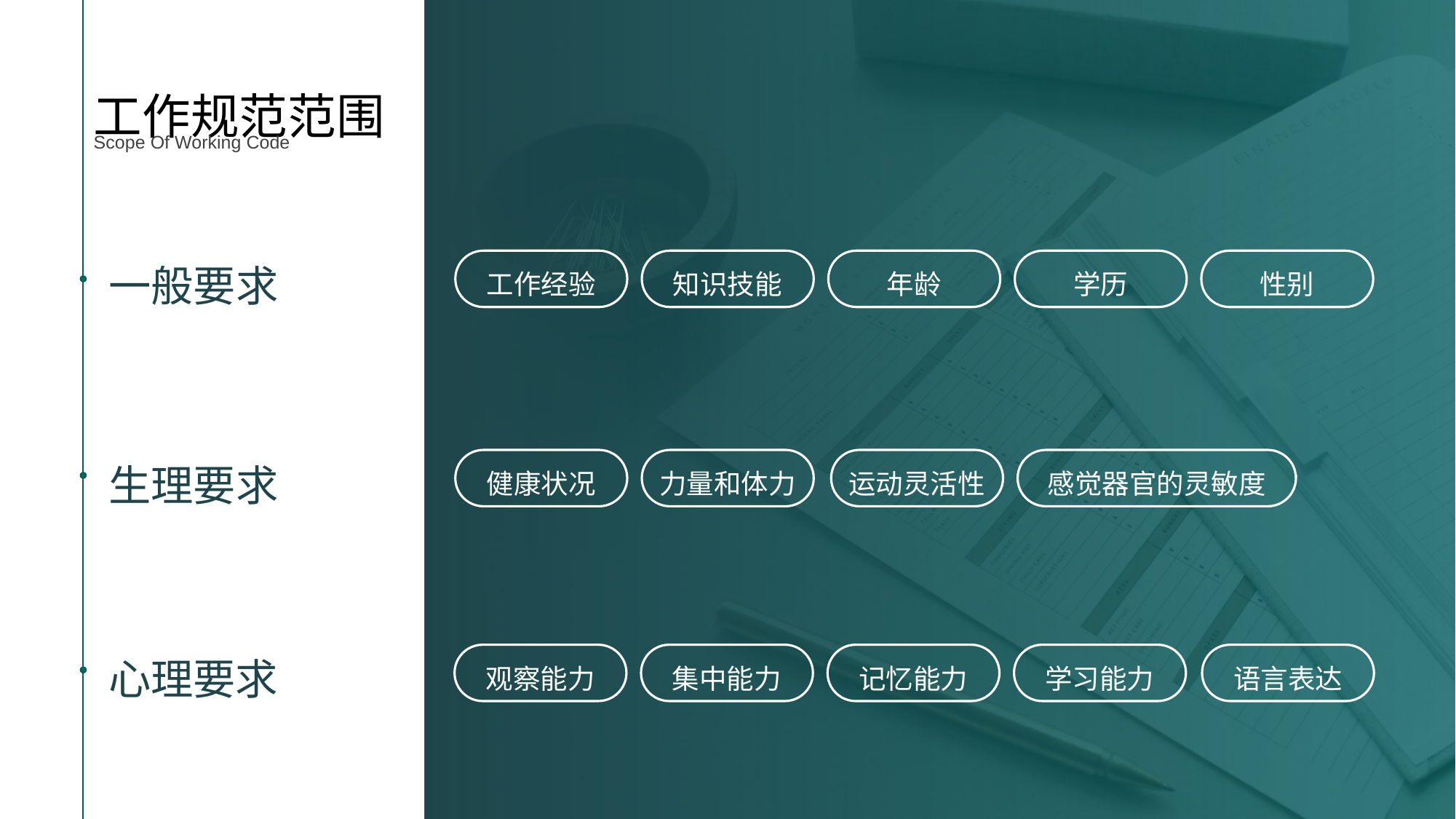

工作规范范围
Scope Of Working Code
一般要求

工作经验
知识技能
年龄
学历
性别

生理要求

健康状况
力量和体力
运动灵活性
感觉器官的灵敏度

心理要求

观察能力
集中能力
记忆能力
学习能力
语言表达